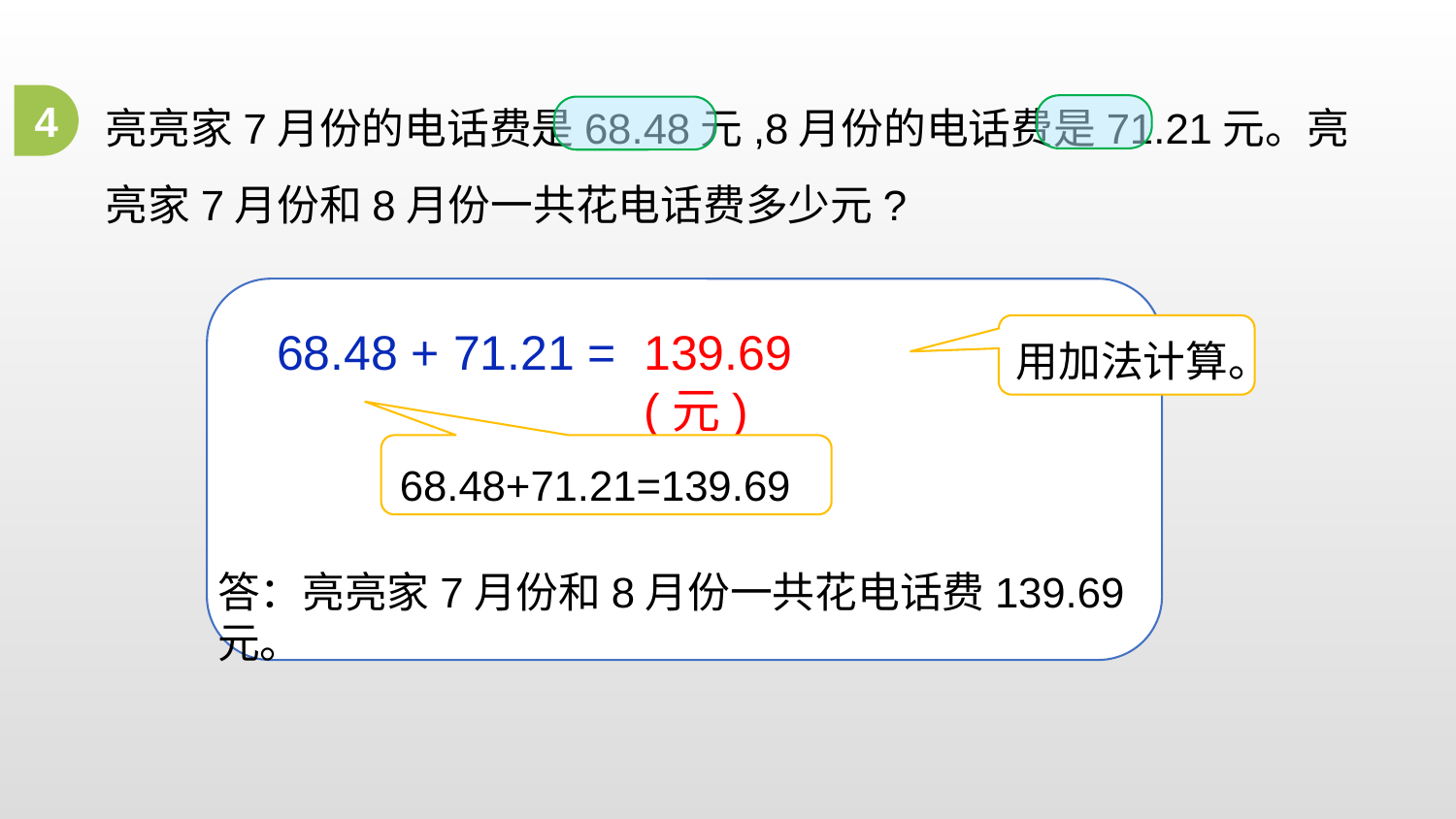

亮亮家7月份的电话费是68.48元,8月份的电话费是71.21元。亮亮家7月份和8月份一共花电话费多少元?

4

用加法计算。

139.69(元)
68.48 + 71.21 =
68.48+71.21=139.69

答：亮亮家7月份和8月份一共花电话费139.69元。